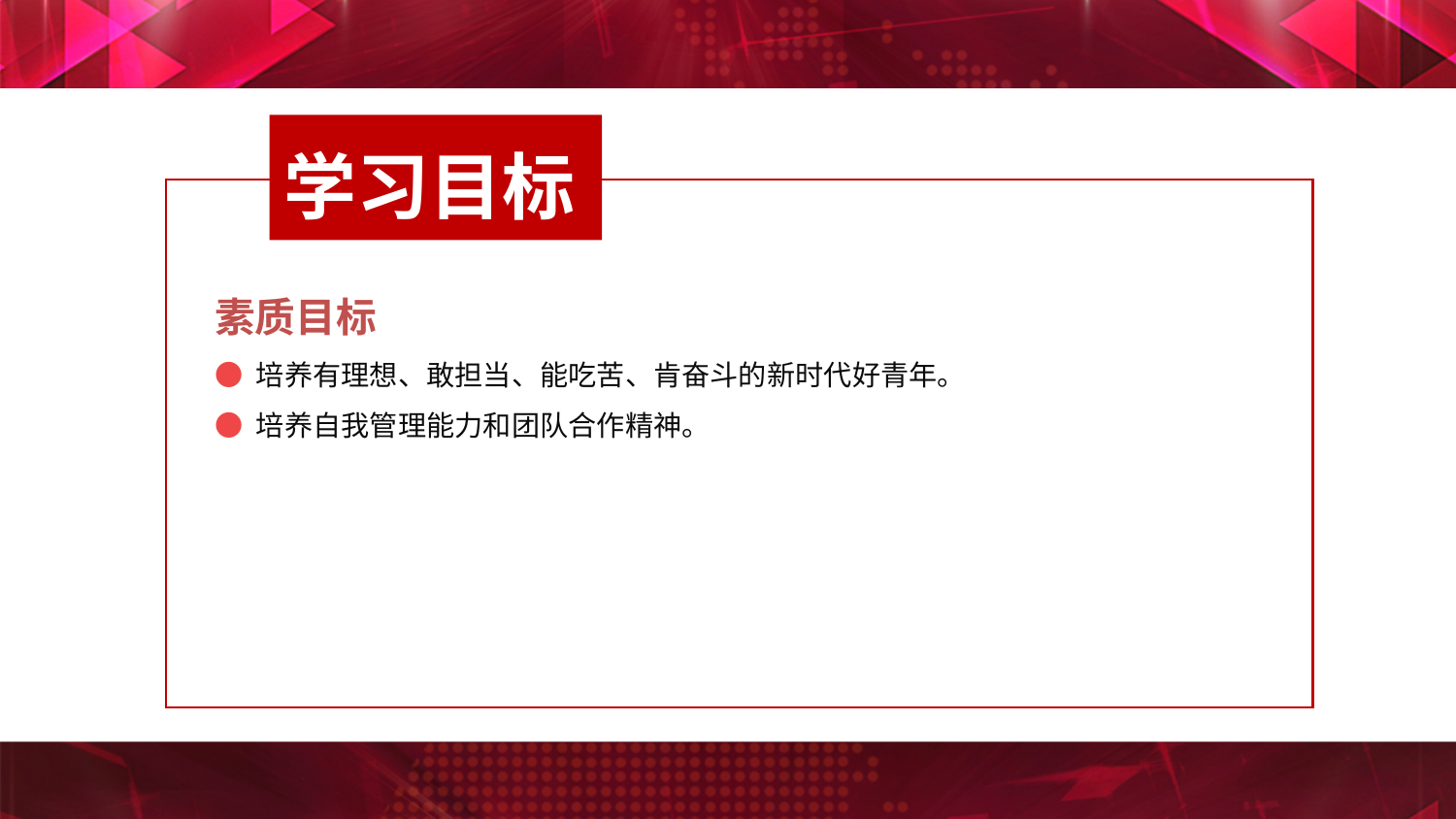

学习目标

素质目标
● 培养有理想、敢担当、能吃苦、肯奋斗的新时代好青年。
● 培养自我管理能力和团队合作精神。